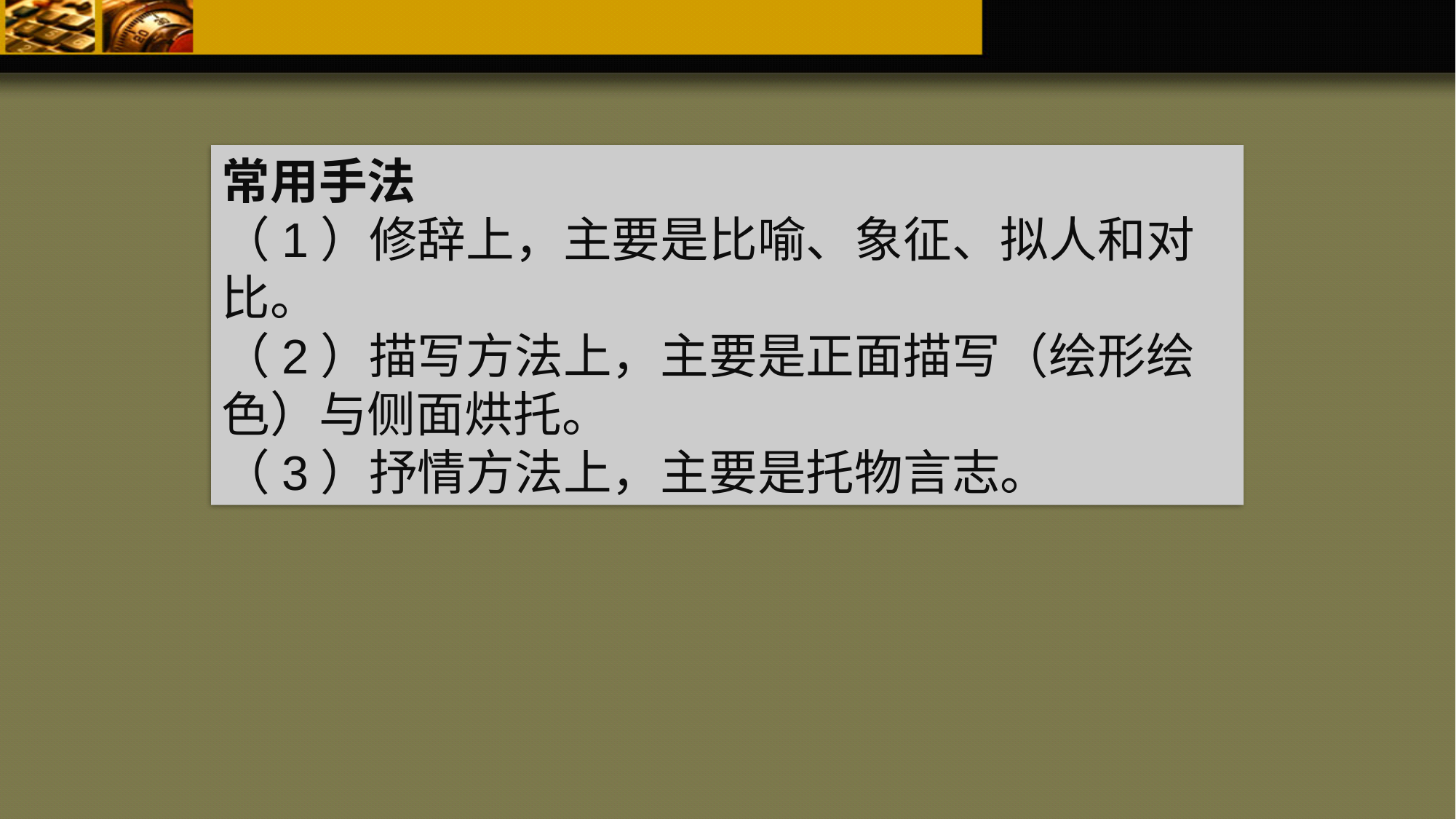

常用手法
（1）修辞上，主要是比喻、象征、拟人和对比。
（2）描写方法上，主要是正面描写（绘形绘色）与侧面烘托。
（3）抒情方法上，主要是托物言志。